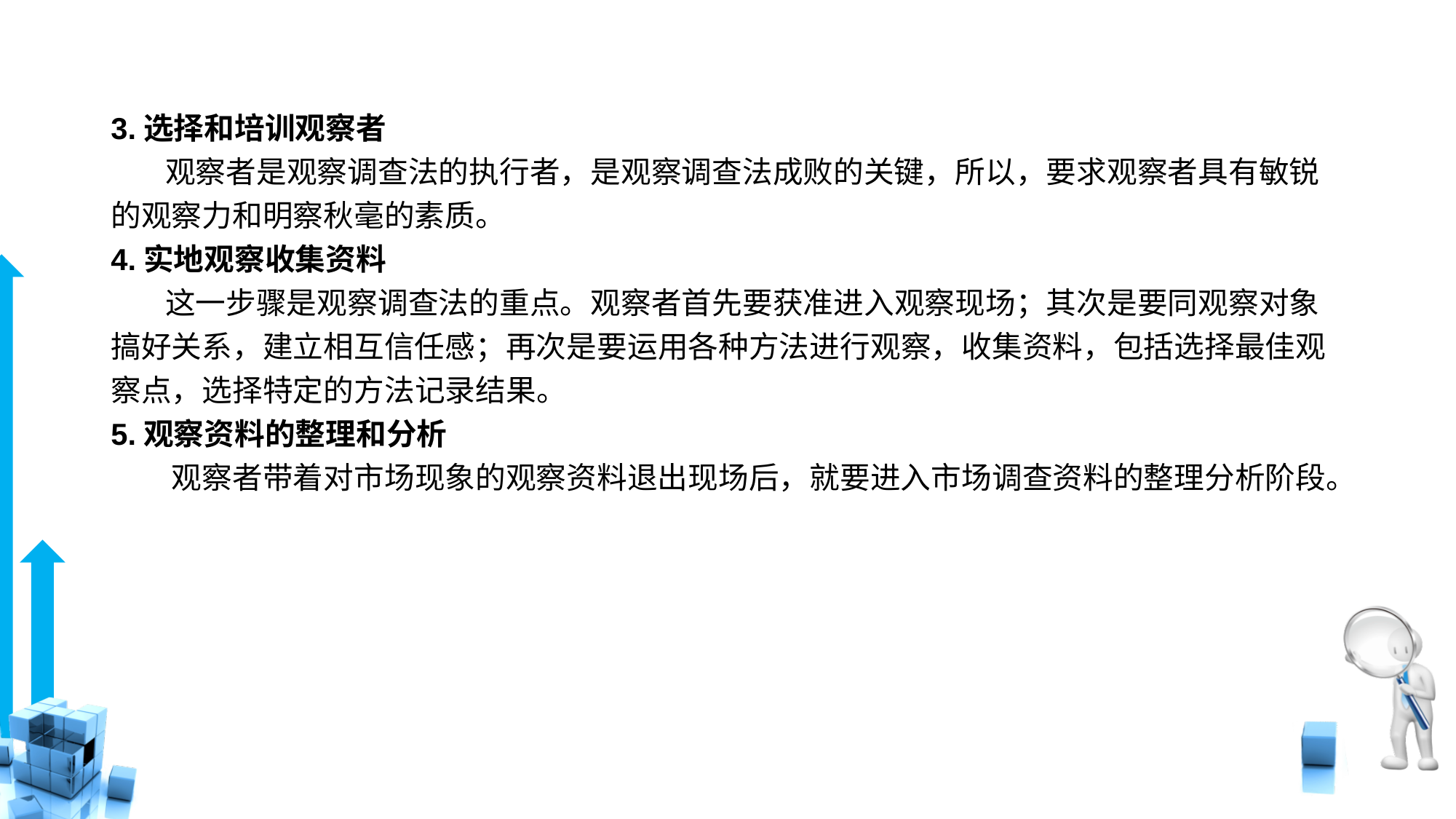

# 3.选择和培训观察者
       观察者是观察调查法的执行者，是观察调查法成败的关键，所以，要求观察者具有敏锐的观察力和明察秋毫的素质。
4.实地观察收集资料
       这一步骤是观察调查法的重点。观察者首先要获准进入观察现场；其次是要同观察对象搞好关系，建立相互信任感；再次是要运用各种方法进行观察，收集资料，包括选择最佳观察点，选择特定的方法记录结果。
5.观察资料的整理和分析
　　观察者带着对市场现象的观察资料退出现场后，就要进入市场调查资料的整理分析阶段。